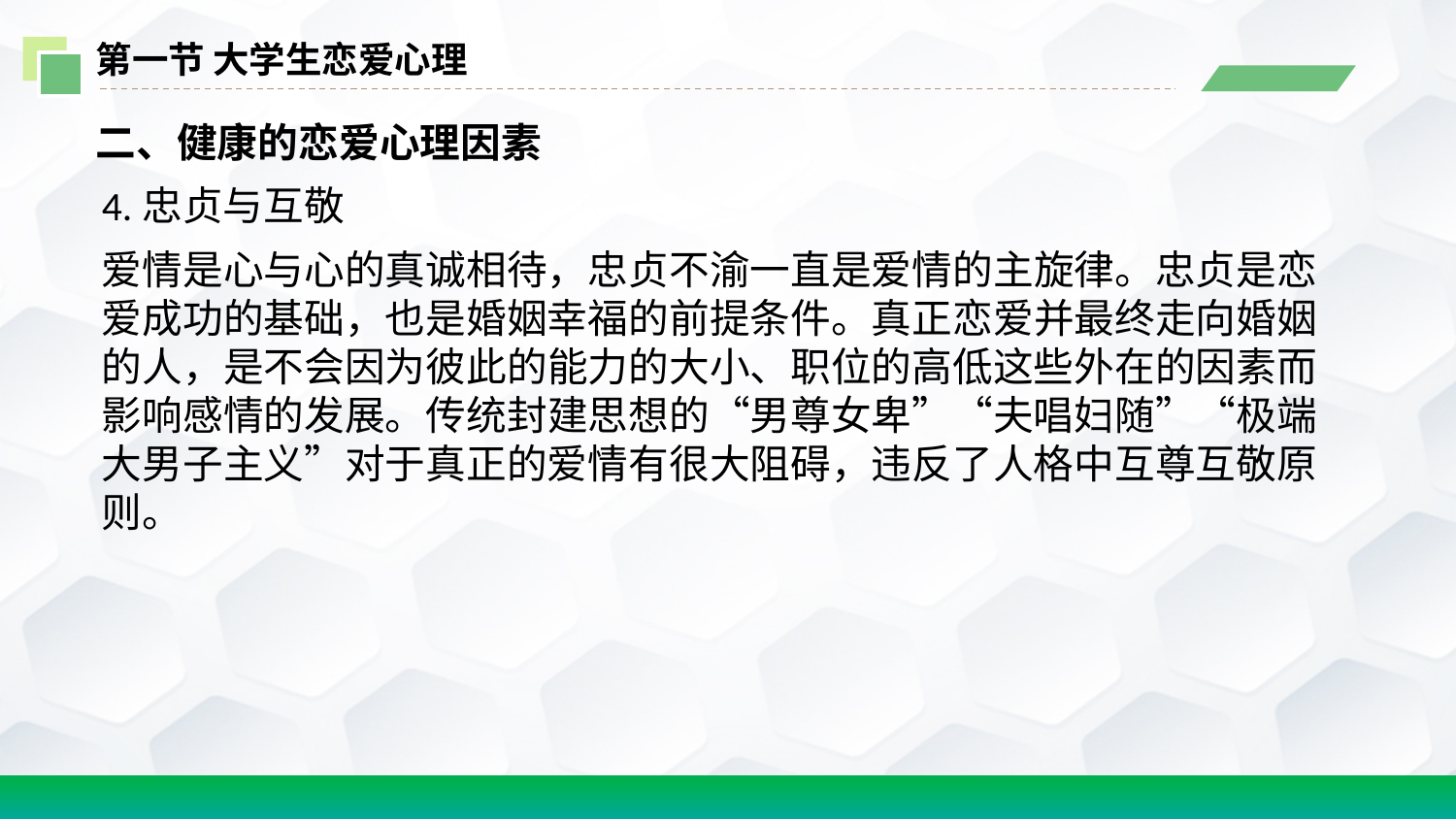

第一节 大学生恋爱心理
二、健康的恋爱心理因素
4.忠贞与互敬
爱情是心与心的真诚相待，忠贞不渝一直是爱情的主旋律。忠贞是恋爱成功的基础，也是婚姻幸福的前提条件。真正恋爱并最终走向婚姻的人，是不会因为彼此的能力的大小、职位的高低这些外在的因素而影响感情的发展。传统封建思想的“男尊女卑”“夫唱妇随”“极端大男子主义”对于真正的爱情有很大阻碍，违反了人格中互尊互敬原则。